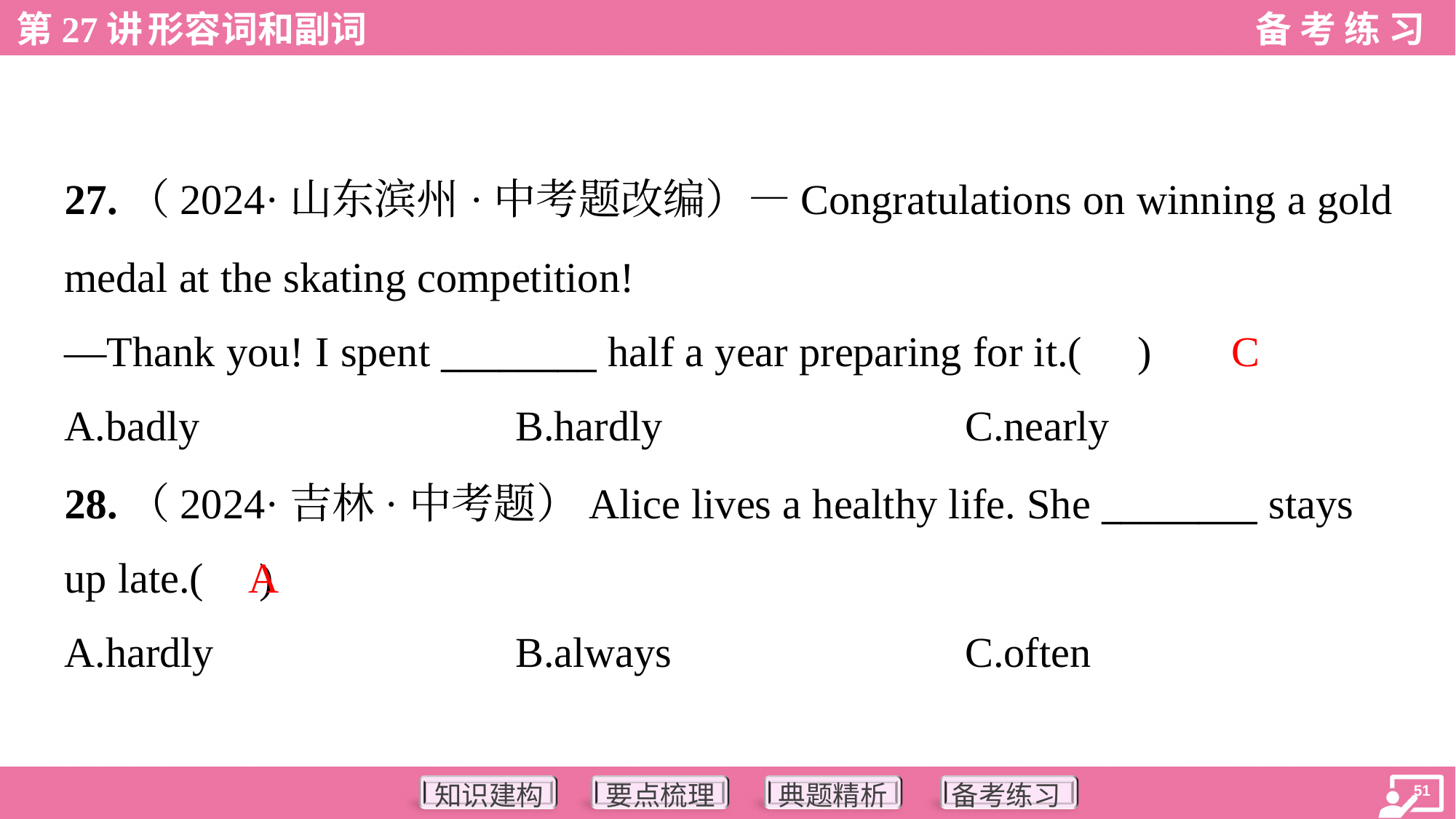

27.（2024·山东滨州·中考题改编）—Congratulations on winning a gold
medal at the skating competition!
—Thank you! I spent ________ half a year preparing for it.(     )
C
A.badly	B.hardly	C.nearly
28.（2024·吉林·中考题）Alice lives a healthy life. She ________ stays
up late.(     )
A
A.hardly	B.always	C.often